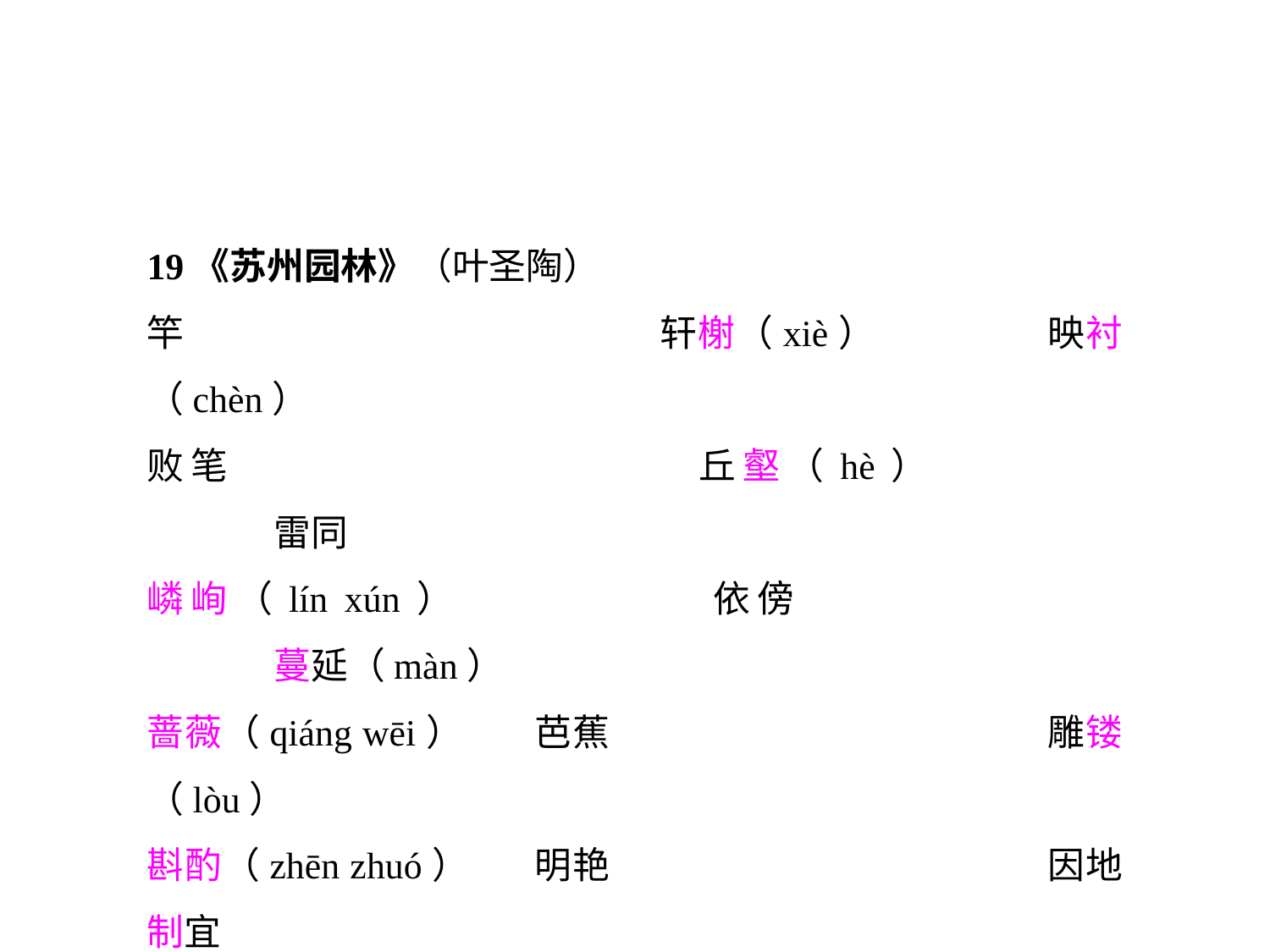

19《苏州园林》（叶圣陶）
竿				轩榭（xiè）		映衬（chèn）
败笔				丘壑（hè）			雷同
嶙峋（lín xún）		依傍				蔓延（màn）
蔷薇（qiáng wēi）	芭蕉				雕镂（lòu）
斟酌（zhēn zhuó）	明艳				因地制宜
自出心裁			重峦叠嶂			俯仰生姿